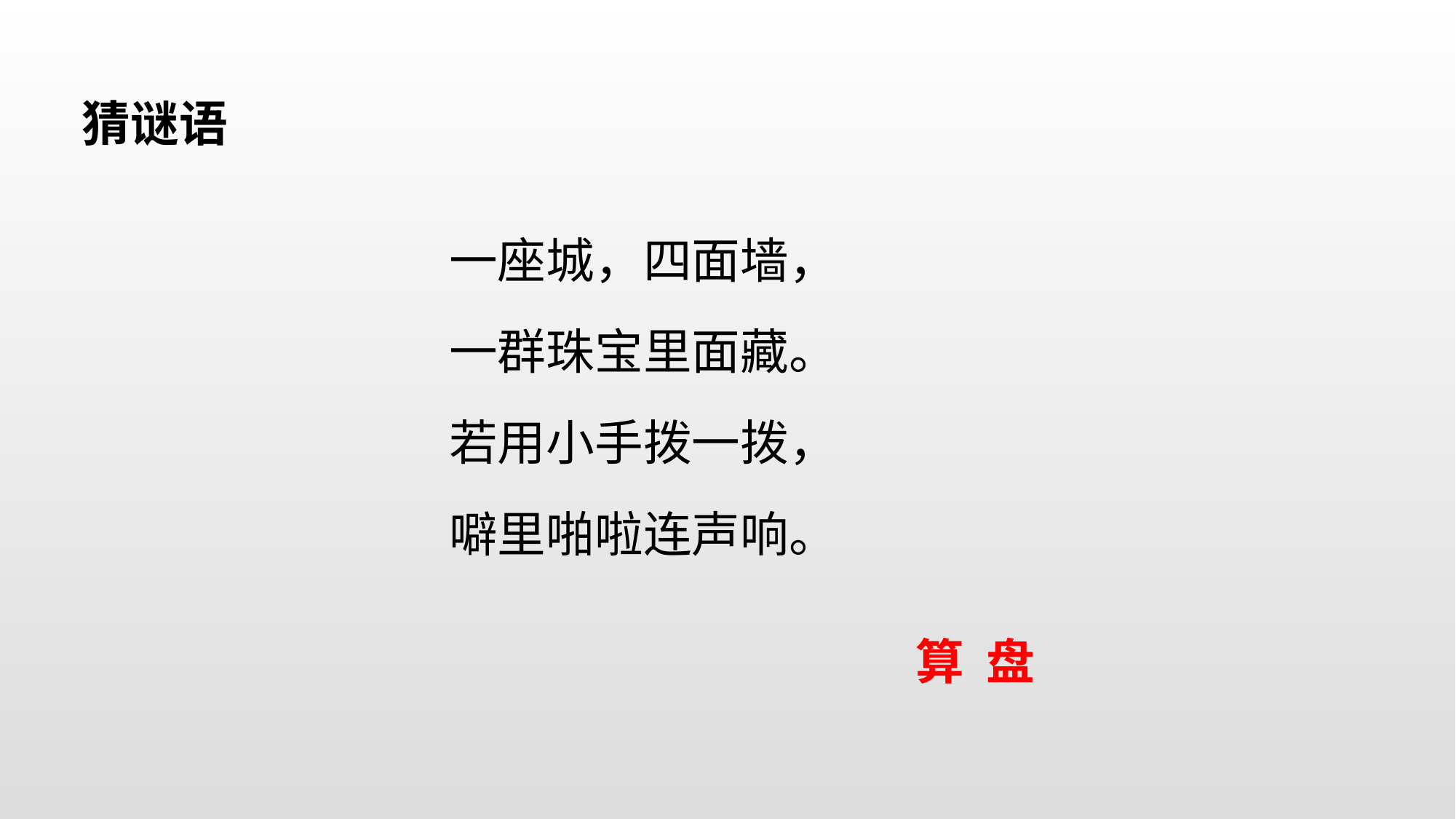

猜谜语
一座城，四面墙，
一群珠宝里面藏。
若用小手拨一拨，
噼里啪啦连声响。
算  盘